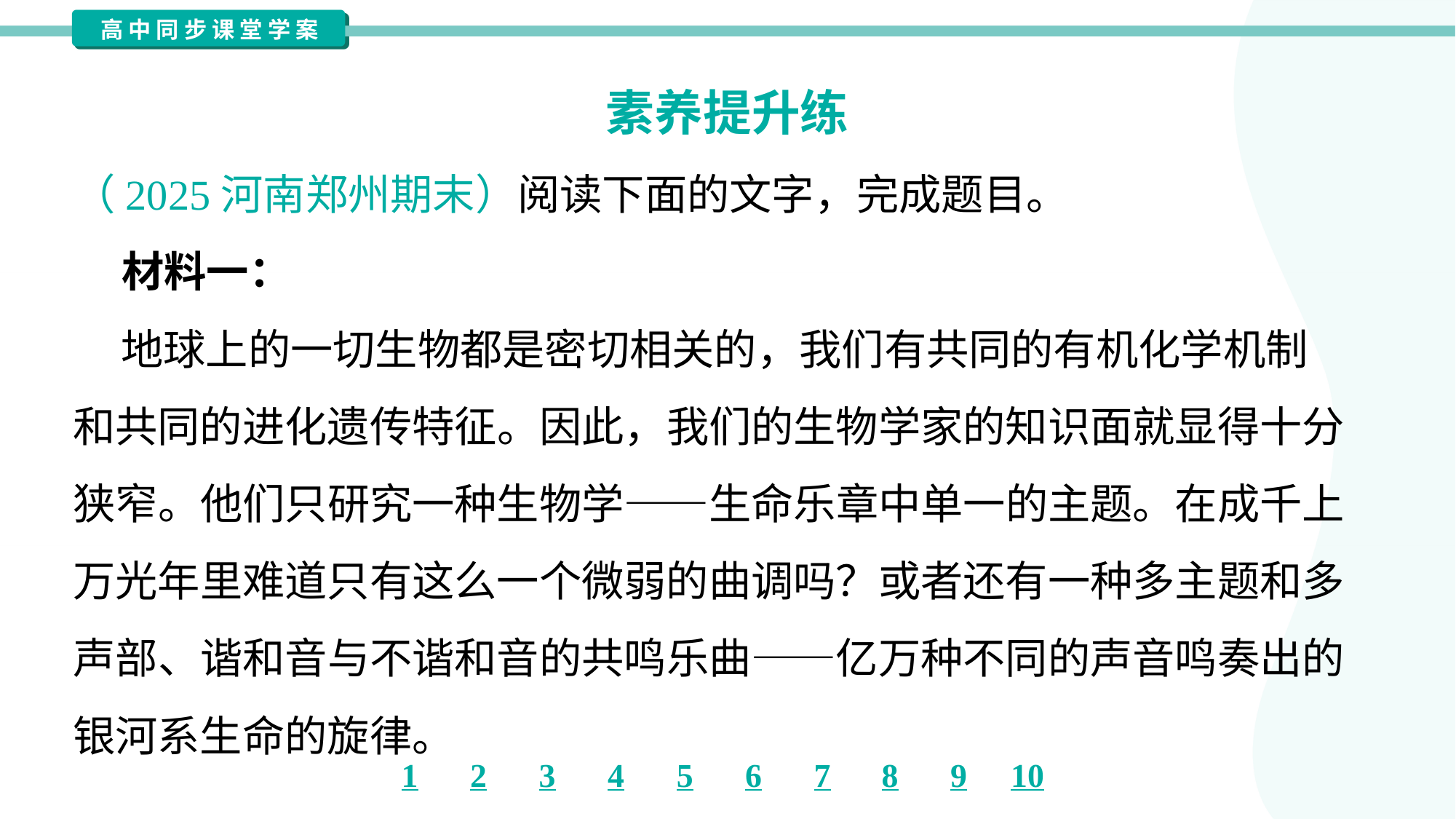

素养提升练
（2025河南郑州期末）阅读下面的文字，完成题目。
    材料一：
    地球上的一切生物都是密切相关的，我们有共同的有机化学机制
和共同的进化遗传特征。因此，我们的生物学家的知识面就显得十分
狭窄。他们只研究一种生物学——生命乐章中单一的主题。在成千上
万光年里难道只有这么一个微弱的曲调吗？或者还有一种多主题和多
声部、谐和音与不谐和音的共鸣乐曲——亿万种不同的声音鸣奏出的
银河系生命的旋律。